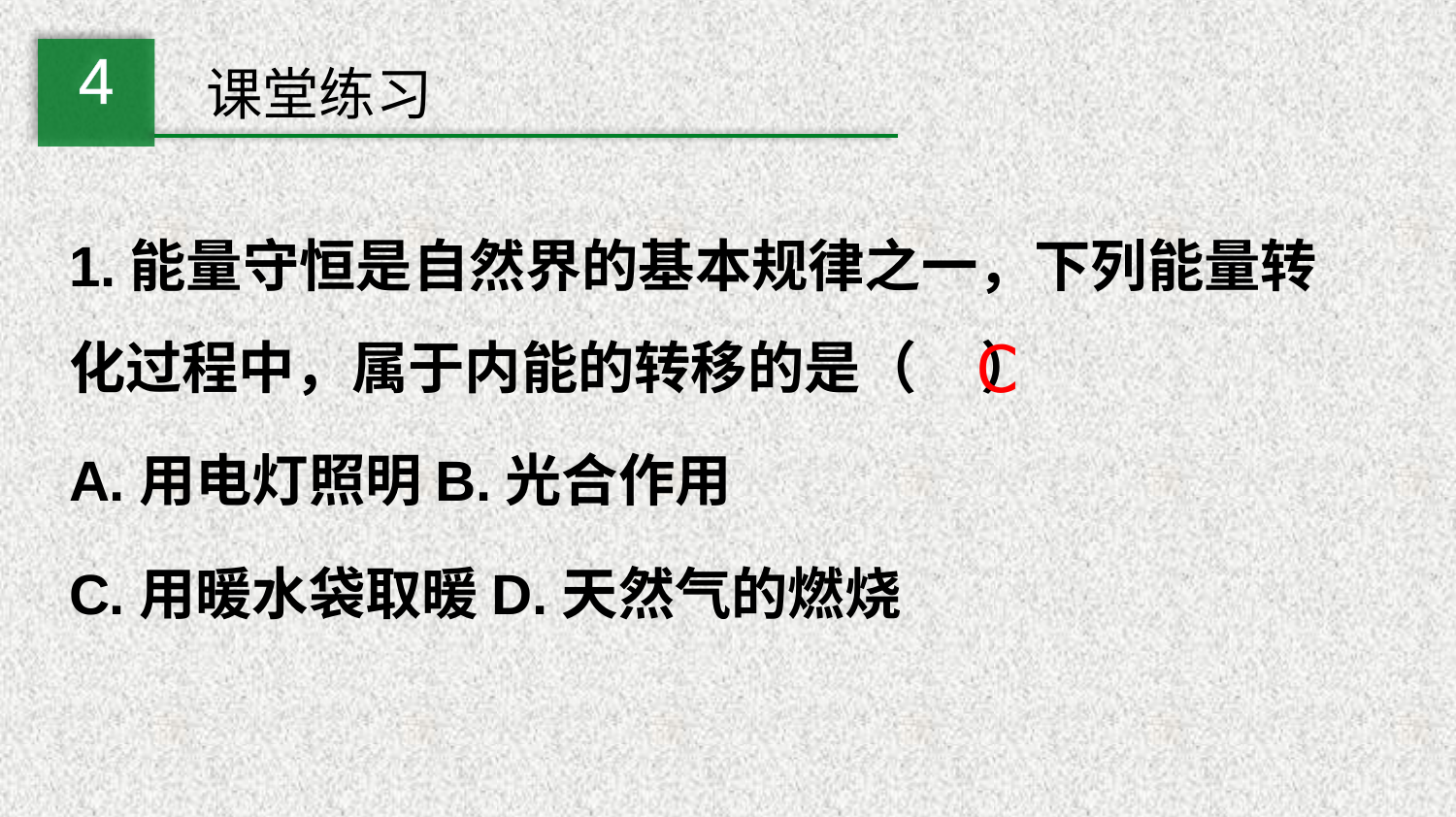

4
课堂练习
1.能量守恒是自然界的基本规律之一，下列能量转化过程中，属于内能的转移的是（     ）
A.用电灯照明B.光合作用
C.用暖水袋取暖D.天然气的燃烧
C